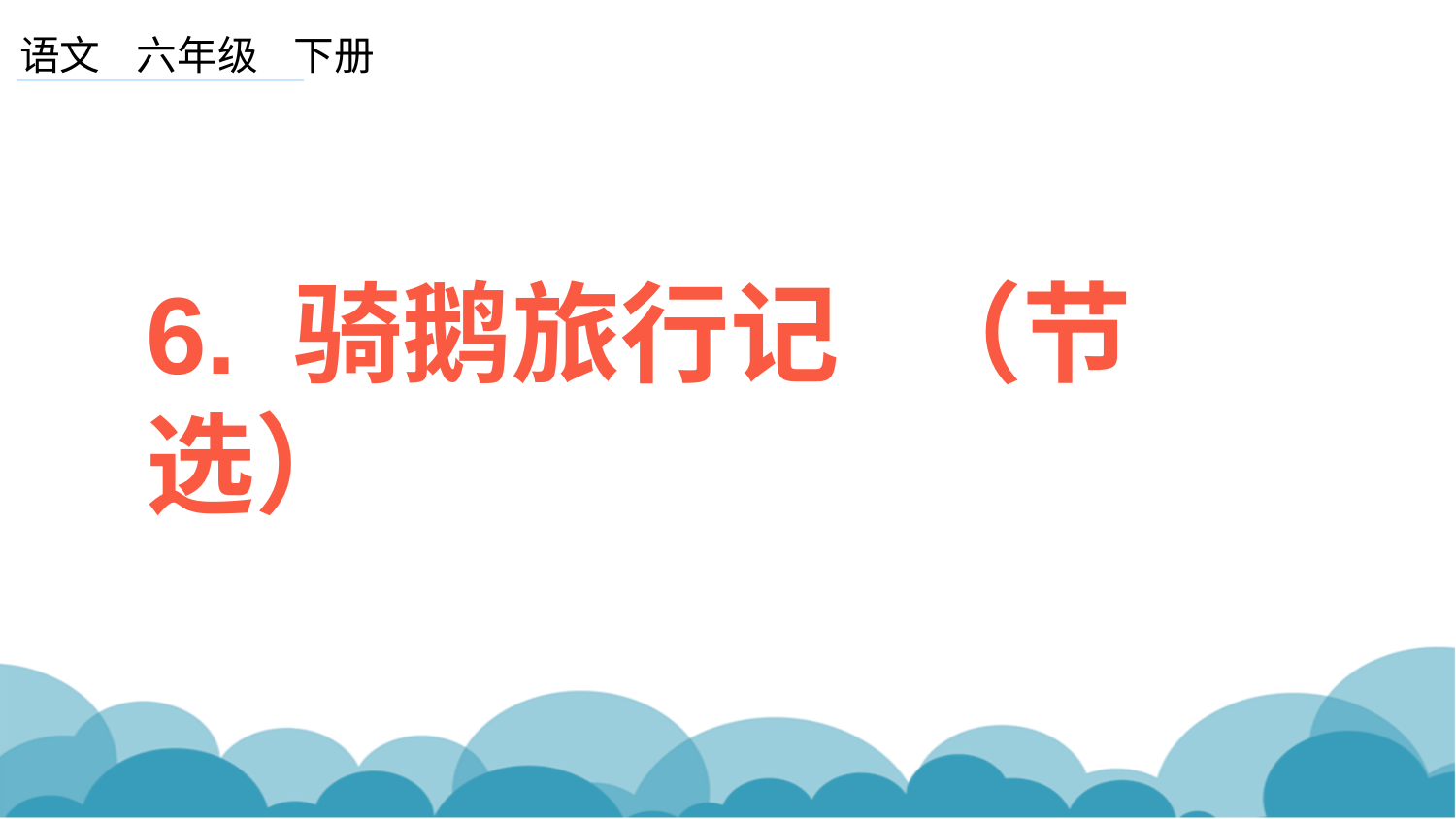

# 语文    六年级    下册
6. 骑鹅旅行记   （节选）